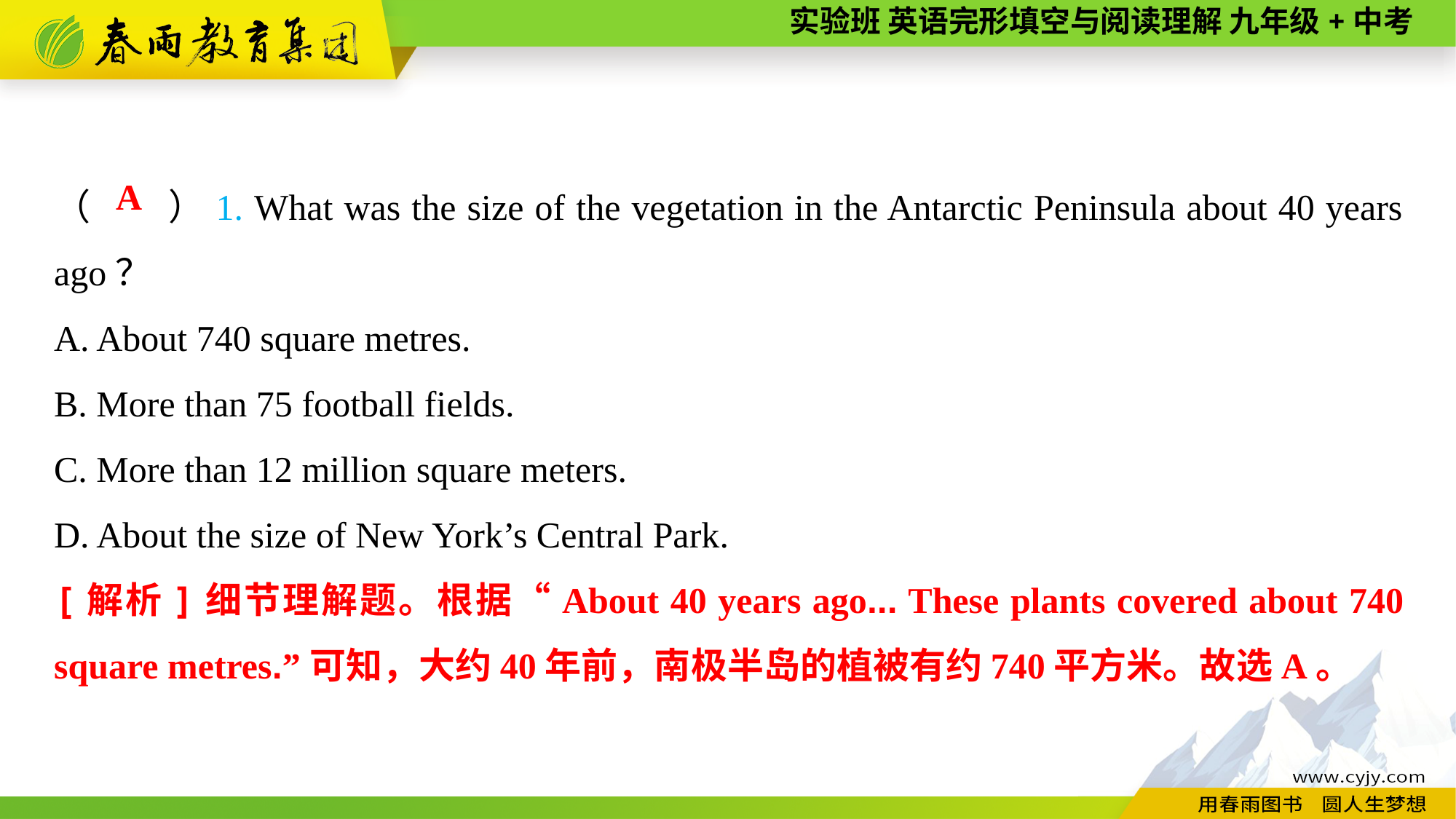

（　　）1. What was the size of the vegetation in the Antarctic Peninsula about 40 years ago？
A. About 740 square metres.
B. More than 75 football fields.
C. More than 12 million square meters.
D. About the size of New York’s Central Park.
A
[解析]细节理解题。根据“About 40 years ago... These plants covered about 740 square metres.”可知，大约40年前，南极半岛的植被有约740平方米。故选A。